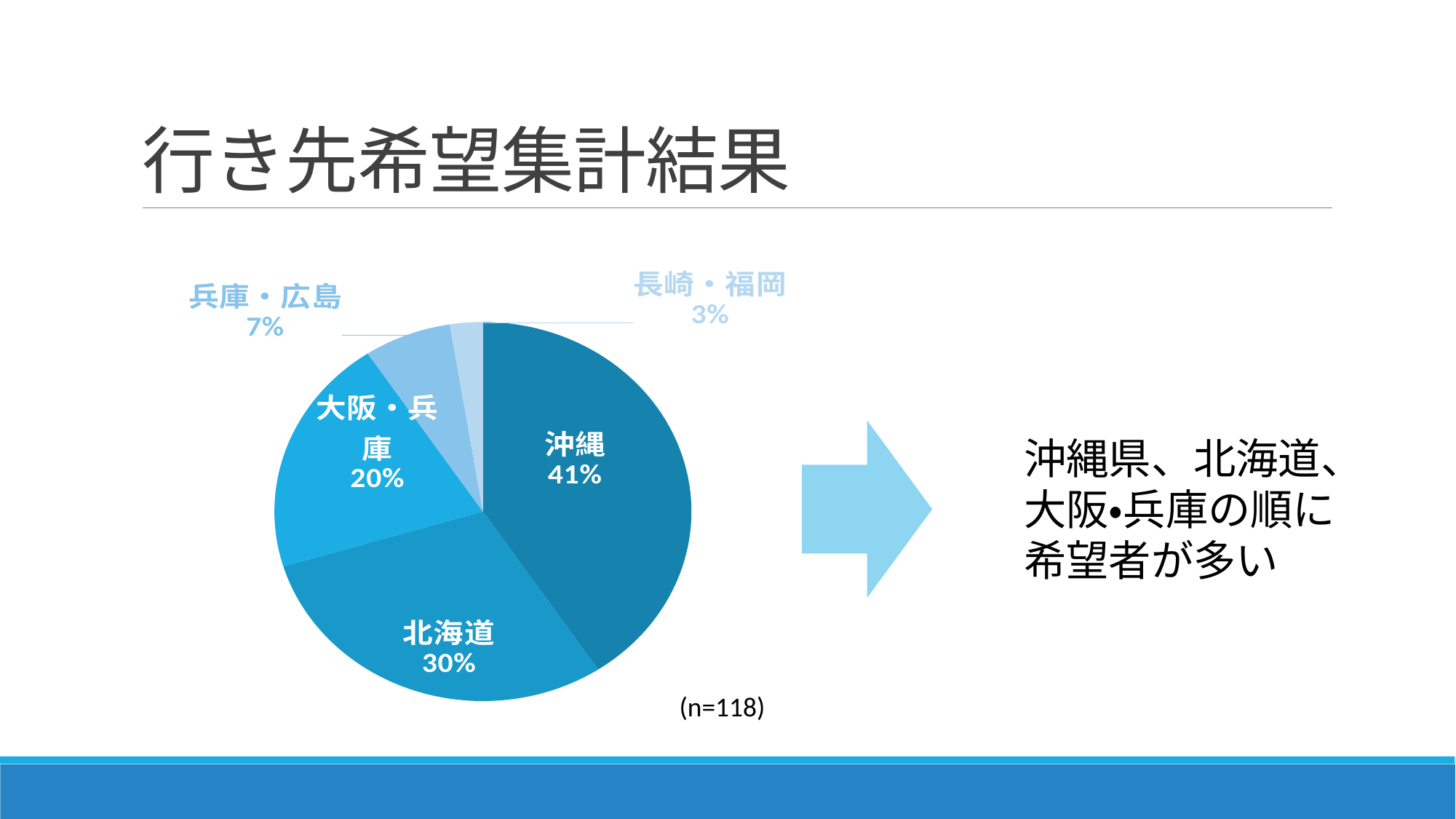

# 行き先希望集計結果

### Chart

| Category | 希望者数 |
|---|---|
| 沖縄 | 48.0 |
| 北海道 | 35.0 |
| 大阪・兵庫 | 24.0 |
| 兵庫・広島 | 8.0 |
| 長崎・福岡 | 3.0 |
沖縄県、北海道、
大阪・兵庫の順に
希望者が多い
(n=118)